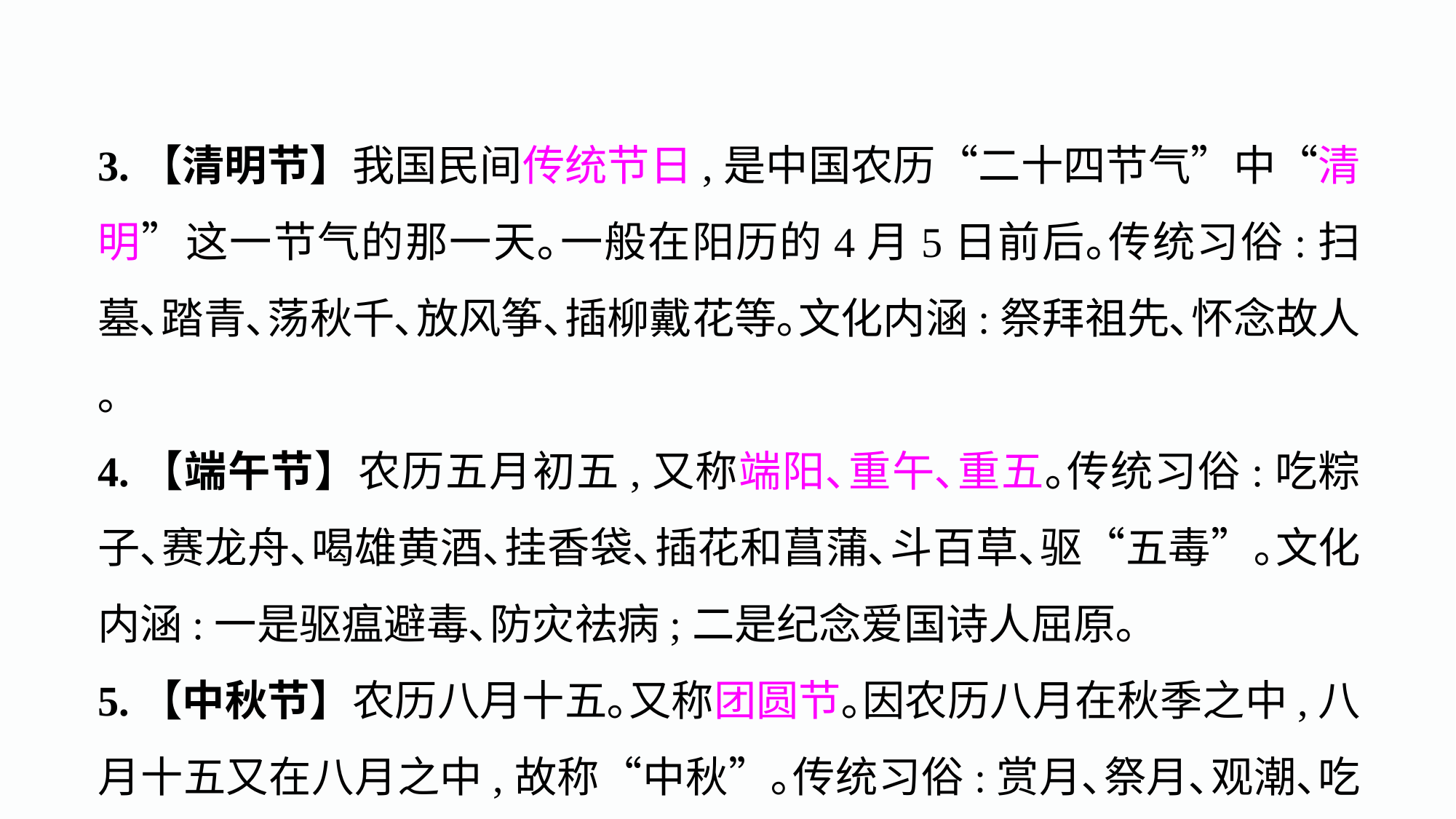

3.【清明节】我国民间传统节日,是中国农历“二十四节气”中“清明”这一节气的那一天｡一般在阳历的4月5日前后｡传统习俗:扫墓､踏青､荡秋千､放风筝､插柳戴花等｡文化内涵:祭拜祖先､怀念故人｡
4.【端午节】农历五月初五,又称端阳､重午､重五｡传统习俗:吃粽子､赛龙舟､喝雄黄酒､挂香袋､插花和菖蒲､斗百草､驱“五毒”｡文化内涵:一是驱瘟避毒､防灾祛病;二是纪念爱国诗人屈原｡
5.【中秋节】农历八月十五｡又称团圆节｡因农历八月在秋季之中,八月十五又在八月之中,故称“中秋”｡传统习俗:赏月､祭月､观潮､吃月饼等｡文化内涵:期盼阖家欢乐,团圆安康｡